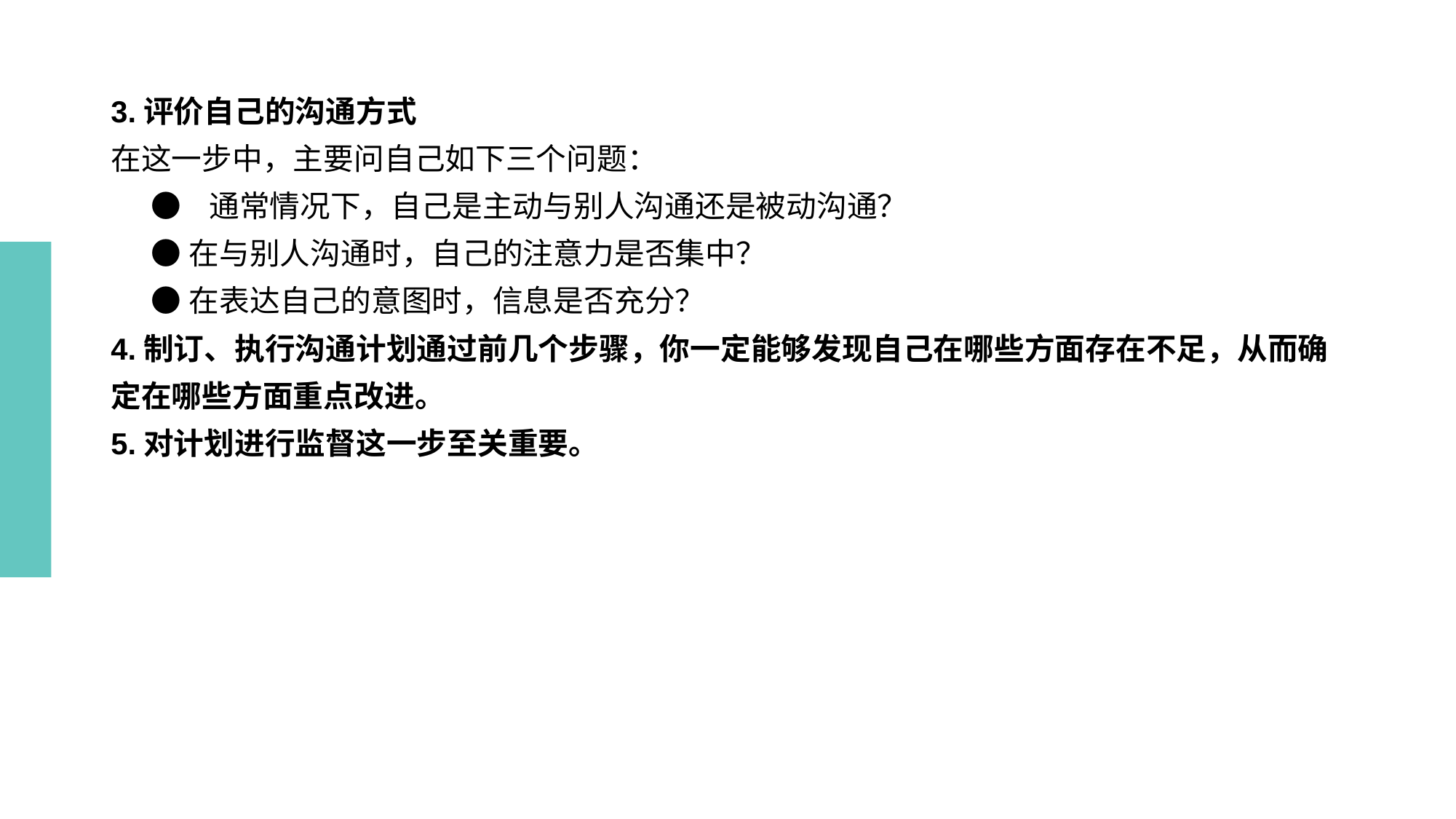

# 3.评价自己的沟通方式
在这一步中，主要问自己如下三个问题：
      ●   通常情况下，自己是主动与别人沟通还是被动沟通？
      ●在与别人沟通时，自己的注意力是否集中？
      ●在表达自己的意图时，信息是否充分？
4.制订、执行沟通计划通过前几个步骤，你一定能够发现自己在哪些方面存在不足，从而确定在哪些方面重点改进。
5.对计划进行监督这一步至关重要。